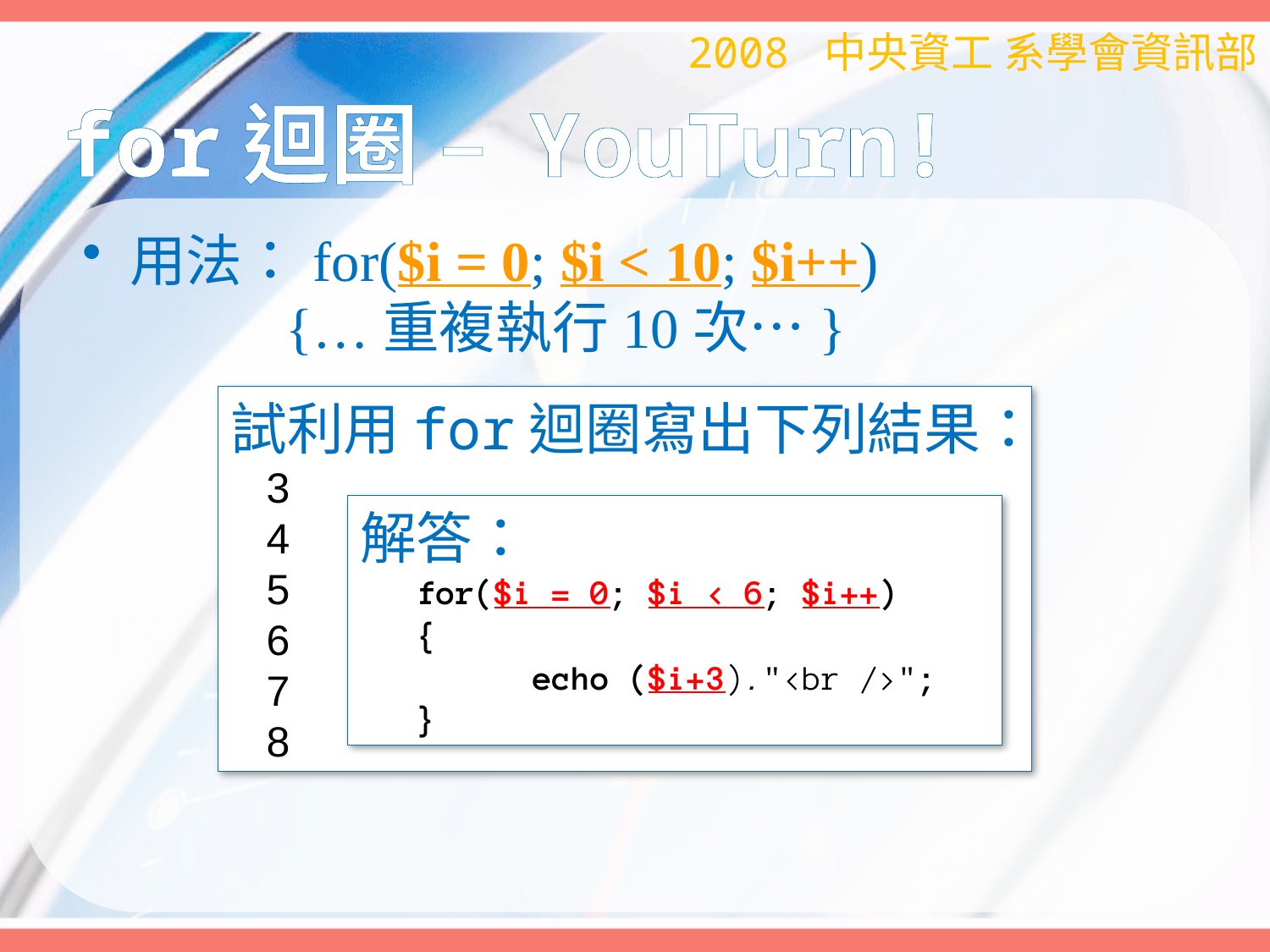

2008 中央資工 系學會資訊部
# for迴圈 – YouTurn!

用法：for($i = 0; $i < 10; $i++)
           {…重複執行10次…}
試利用for迴圈寫出下列結果：
   3
   4
   5
   6
   7
   8
解答：
   for($i = 0; $i < 6; $i++)
   {
         echo ($i+3)."<br />";
   }